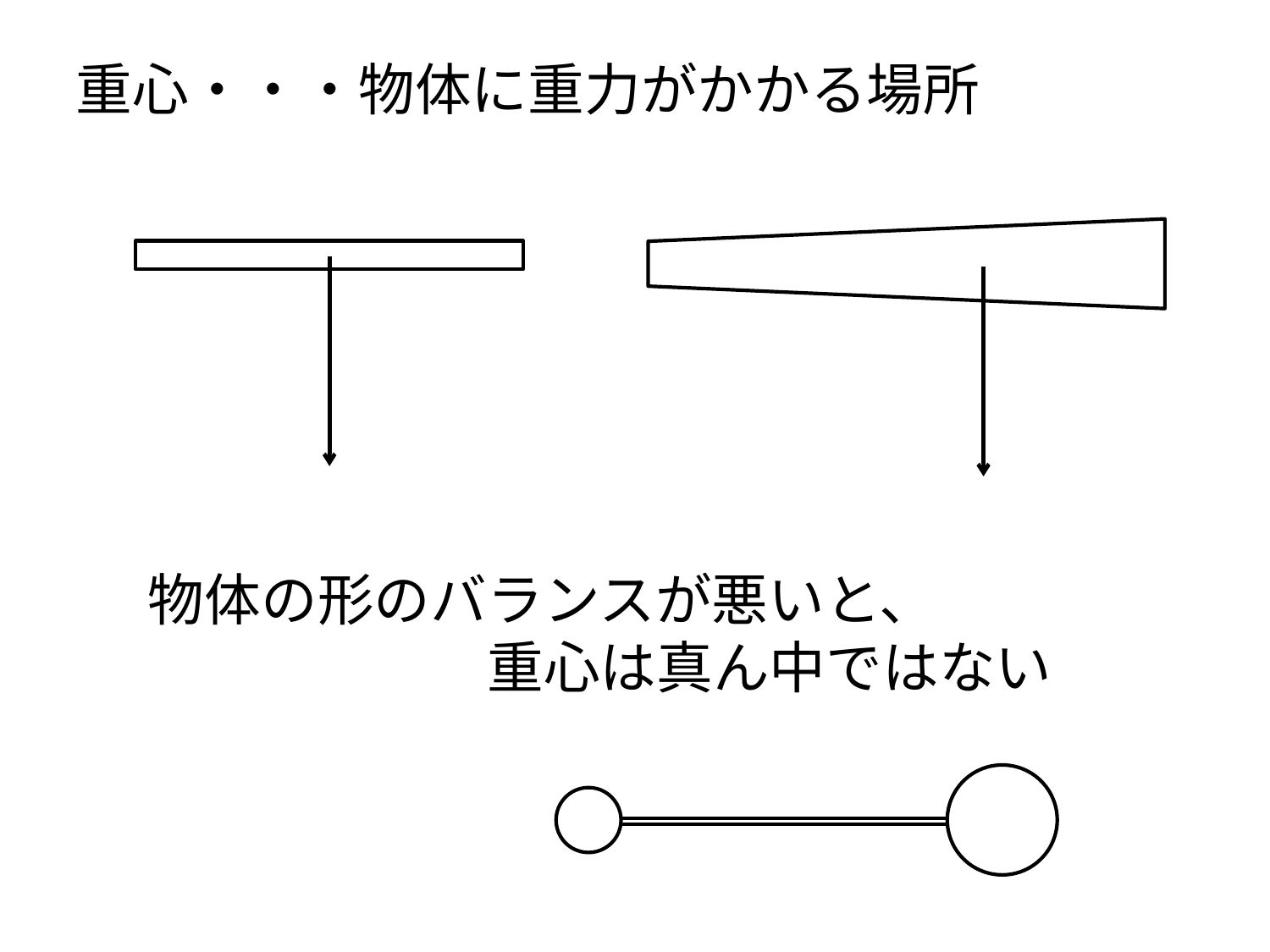

重心・・・物体に重力がかかる場所

物体の形のバランスが悪いと、
　　　　　　重心は真ん中ではない